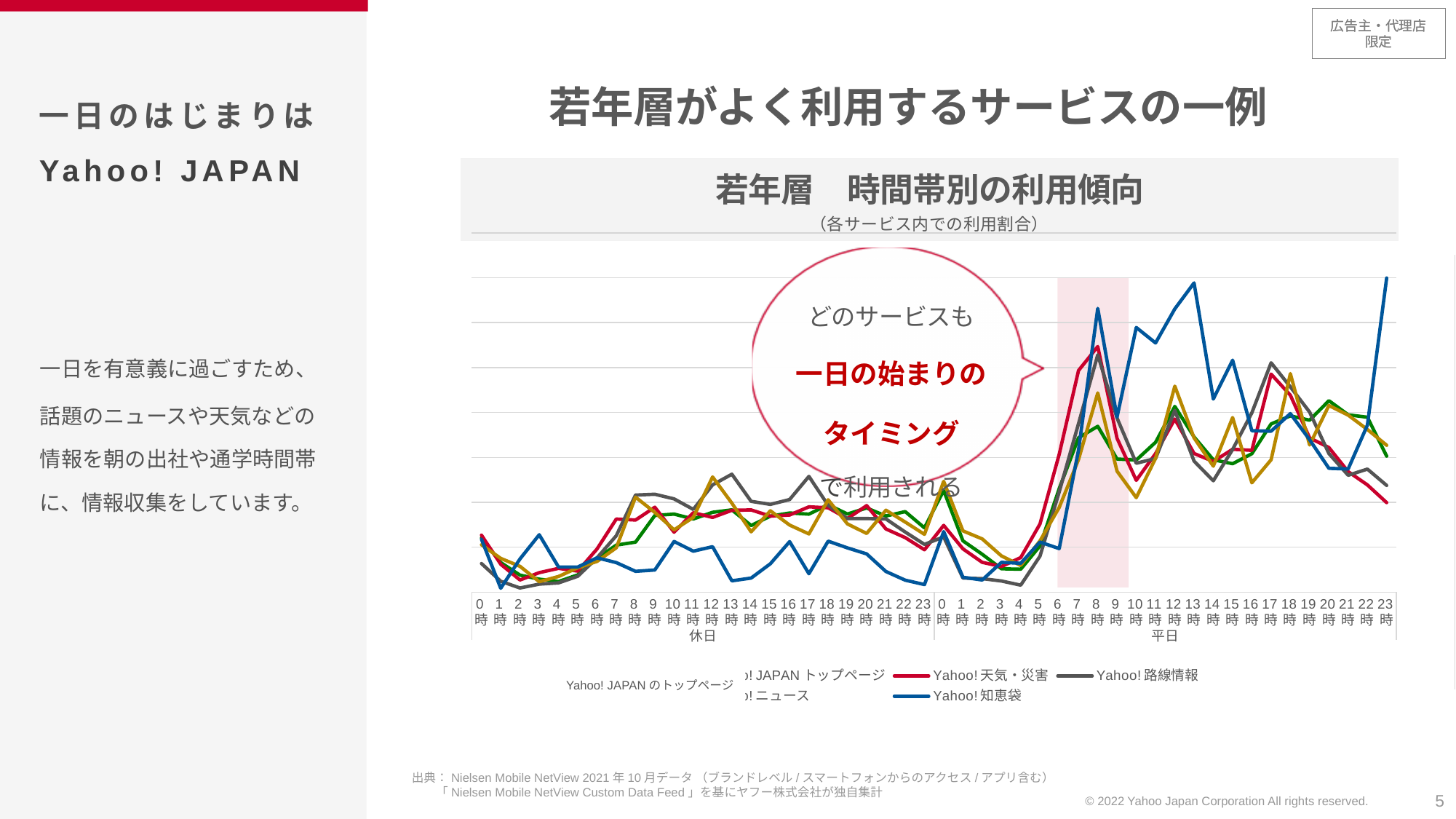

若年層がよく利用するサービスの一例
一日のはじまりは
Yahoo! JAPAN

### Chart:

| Category | Yahoo! JAPANトップページ | Yahoo!天気・災害 | Yahoo!路線情報 | Yahoo!ニュース | Yahoo!知恵袋 |
|---|---|---|---|---|---|
| 0時 | 0.012051358507718895 | 0.012683260962936538 | 0.006366226387146532 | 0.010548095642999711 | 0.01177050748004444 |
| 1時 | 0.0065884466834690335 | 0.006219504170664633 | 0.0024246889645602584 | 0.007520510232562205 | 0.0008620799209476545 |
| 2時 | 0.0037918037335139495 | 0.0027034857509205786 | 0.0009216225253528834 | 0.005745833813440246 | 0.007397104296339788 |
| 3時 | 0.0028991135510019884 | 0.004338831541103063 | 0.0017804395645612473 | 0.0023336783394191604 | 0.012781456049691737 |
| 4時 | 0.0023705892856441505 | 0.005299464917993414 | 0.0020595454388961866 | 0.003488469411333296 | 0.005592391319330581 |
| 5時 | 0.003839515581031229 | 0.004680583559946954 | 0.0035393530552423167 | 0.0054280547514017116 | 0.00559292923676039 |
| 6時 | 0.007508655160247842 | 0.009613165417013741 | 0.0076376909317768344 | 0.0068339829708663575 | 0.007643335999834859 |
| 7時 | 0.010472529524926012 | 0.016273504061527878 | 0.012561190530772069 | 0.009875508021135251 | 0.0065804111585322685 |
| 8時 | 0.011136782504204433 | 0.01605035887684049 | 0.021616430075121467 | 0.021155788837043242 | 0.00463375521973221 |
| 9時 | 0.017068212547364712 | 0.018902727441749527 | 0.02179572960814695 | 0.017749988198827643 | 0.0049310218393804105 |
| 10時 | 0.017379627700336815 | 0.013345930829628845 | 0.02076770296651824 | 0.013875756027454606 | 0.011277304436588309 |
| 11時 | 0.016291171185297295 | 0.01768153029445355 | 0.018420561183279883 | 0.016641880011642955 | 0.009128257064822613 |
| 12時 | 0.017775725699663365 | 0.01664263921059015 | 0.02388250586372252 | 0.025646123271552215 | 0.010117419978562645 |
| 13時 | 0.01831836903477354 | 0.018217140929258493 | 0.026254279340168656 | 0.019815831640310033 | 0.0025192690428317427 |
| 14時 | 0.014830453651394132 | 0.01830594293172857 | 0.02021439623034861 | 0.01342996709108211 | 0.003130074284379866 |
| 15時 | 0.0169287520041849 | 0.016923085432737274 | 0.019537357888092487 | 0.01811433833030286 | 0.006325371057124074 |
| 16時 | 0.01762676825088986 | 0.01717851368835659 | 0.020618033441069 | 0.014936230899921344 | 0.011252694714174548 |
| 17時 | 0.01736778182607233 | 0.018994610753091393 | 0.02576812329143453 | 0.012960063323236598 | 0.0041008135261489395 |
| 18時 | 0.019465183529531783 | 0.018780690649093545 | 0.01933002780808867 | 0.02056596316770712 | 0.01135073016575724 |
| 19時 | 0.01739673981081482 | 0.01637461245355928 | 0.01637469113249581 | 0.01519100204448672 | 0.009848125065264514 |
| 20時 | 0.01873533623156497 | 0.019266510347878546 | 0.01638847315131445 | 0.013067704178405175 | 0.00851119853315296 |
| 21時 | 0.016951698649748402 | 0.014068606124136247 | 0.01629062614923743 | 0.018241919579347888 | 0.004601547413622396 |
| 22時 | 0.017929791523852635 | 0.012139480619288052 | 0.01338403303536582 | 0.015601345533052665 | 0.0026612120046225936 |
| 23時 | 0.014316484151590465 | 0.009430849930618252 | 0.010637186048710267 | 0.012870853355492142 | 0.0016890607296002715 |
| 0時 | 0.022641456440390305 | 0.014870245847834999 | 0.012296506459494934 | 0.02466835444396743 | 0.013480748708443442 |
| 1時 | 0.011426741217543963 | 0.009646711164975699 | 0.0031451526620495836 | 0.013644782904366076 | 0.0033208332529258843 |
| 2時 | 0.008437785929316476 | 0.006637902569823849 | 0.003005733013265273 | 0.011852886930158285 | 0.002704447118043492 |
| 3時 | 0.005204380038529906 | 0.005698169324669346 | 0.0024812432255346207 | 0.00806111853719954 | 0.0066416665058517685 |
| 4時 | 0.0051091647197484 | 0.007695159008400129 | 0.0015582878163501474 | 0.005944250050451992 | 0.006423137549991861 |
| 5時 | 0.010286998886525706 | 0.015177057520206155 | 0.008006233311211461 | 0.011417124098370398 | 0.011153448948374787 |
| 6時 | 0.023058063714562826 | 0.030695688022960896 | 0.022325830836808596 | 0.018872278292311376 | 0.00969044801865175 |
| 7時 | 0.034361900829396844 | 0.0493409424261395 | 0.03750691116927727 | 0.02951044115363341 | 0.03162349330168406 |
| 8時 | 0.036919163665617136 | 0.054693147667543886 | 0.05283915385708657 | 0.04435313856115671 | 0.06316939201411818 |
| 9時 | 0.029639671868272564 | 0.03425560802690573 | 0.0387848535293291 | 0.026939453491202362 | 0.0389666713756855 |
| 10時 | 0.02940698505236312 | 0.024884301798919945 | 0.028698828273819605 | 0.021039966829620685 | 0.05892818203878909 |
| 11時 | 0.03336053295926975 | 0.03084309143177238 | 0.029758897442759738 | 0.029792457957869226 | 0.05548860351323287 |
| 12時 | 0.04135222953182263 | 0.03854848377789349 | 0.04046967200781208 | 0.04586639082579377 | 0.06306248092494364 |
| 13時 | 0.03455168739490496 | 0.030867167102009124 | 0.029166897088959053 | 0.03434369445517095 | 0.06884361402245846 |
| 14時 | 0.029469510557142913 | 0.029086707683002443 | 0.0247954913018467 | 0.028042175908452198 | 0.04300589335612131 |
| 15時 | 0.028591135191772518 | 0.03181177201898844 | 0.03176426115390179 | 0.03888175538380851 | 0.051644443840781554 |
| 16時 | 0.03081223030193075 | 0.03156651114034973 | 0.0399405437843475 | 0.024338387515017493 | 0.03593167399702438 |
| 17時 | 0.03744089991667097 | 0.04854777394609743 | 0.05106401917017505 | 0.029467690440032872 | 0.035837403967450346 |
| 18時 | 0.03925180321547796 | 0.04384615833293388 | 0.04570461324289663 | 0.04866207131903637 | 0.039752367021600274 |
| 19時 | 0.03828681910202034 | 0.03435243839377569 | 0.0400978907206667 | 0.032768403338931364 | 0.03393680720857768 |
| 20時 | 0.04262905817962227 | 0.032185873069504635 | 0.030847716915947267 | 0.04156707418309191 | 0.02756356150020061 |
| 21時 | 0.03949303977219449 | 0.026833705519951886 | 0.026015066678913203 | 0.03942025783376543 | 0.027410053313668865 |
| 22時 | 0.03894970184957414 | 0.023874282673414814 | 0.027392575461184804 | 0.03621123347493436 | 0.037189526666954006 |
| 23時 | 0.03027814933649149 | 0.019926070636810334 | 0.02376270626493921 | 0.032695723398634025 | 0.06993303129717914 |
Yahoo! JAPANのトップページ

一日を有意義に過ごすため、
話題のニュースや天気などの情報を朝の出社や通学時間帯に、情報収集をしています。

出典：Nielsen Mobile NetView 2021年10月データ （ブランドレベル/スマートフォンからのアクセス/アプリ含む）
　　「Nielsen Mobile NetView Custom Data Feed」を基にヤフー株式会社が独自集計
© 2022 Yahoo Japan Corporation All rights reserved.
5